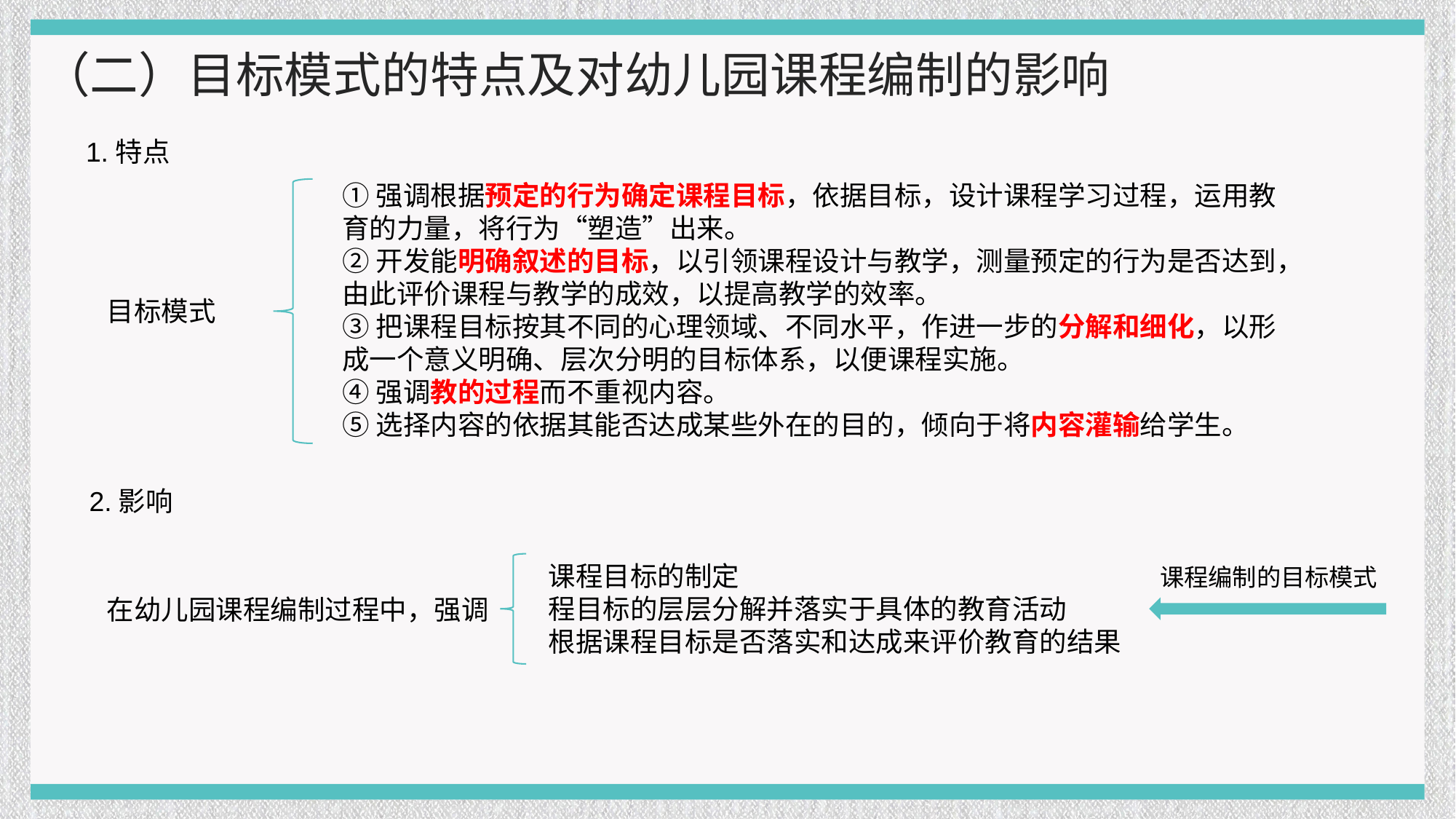

（二）目标模式的特点及对幼儿园课程编制的影响
1.特点
①强调根据预定的行为确定课程目标，依据目标，设计课程学习过程，运用教育的力量，将行为“塑造”出来。
②开发能明确叙述的目标，以引领课程设计与教学，测量预定的行为是否达到，由此评价课程与教学的成效，以提高教学的效率。
③把课程目标按其不同的心理领域、不同水平，作进一步的分解和细化，以形成一个意义明确、层次分明的目标体系，以便课程实施。
④强调教的过程而不重视内容。
⑤选择内容的依据其能否达成某些外在的目的，倾向于将内容灌输给学生。

目标模式
2.影响

课程目标的制定
程目标的层层分解并落实于具体的教育活动
根据课程目标是否落实和达成来评价教育的结果
在幼儿园课程编制过程中，强调
课程编制的目标模式